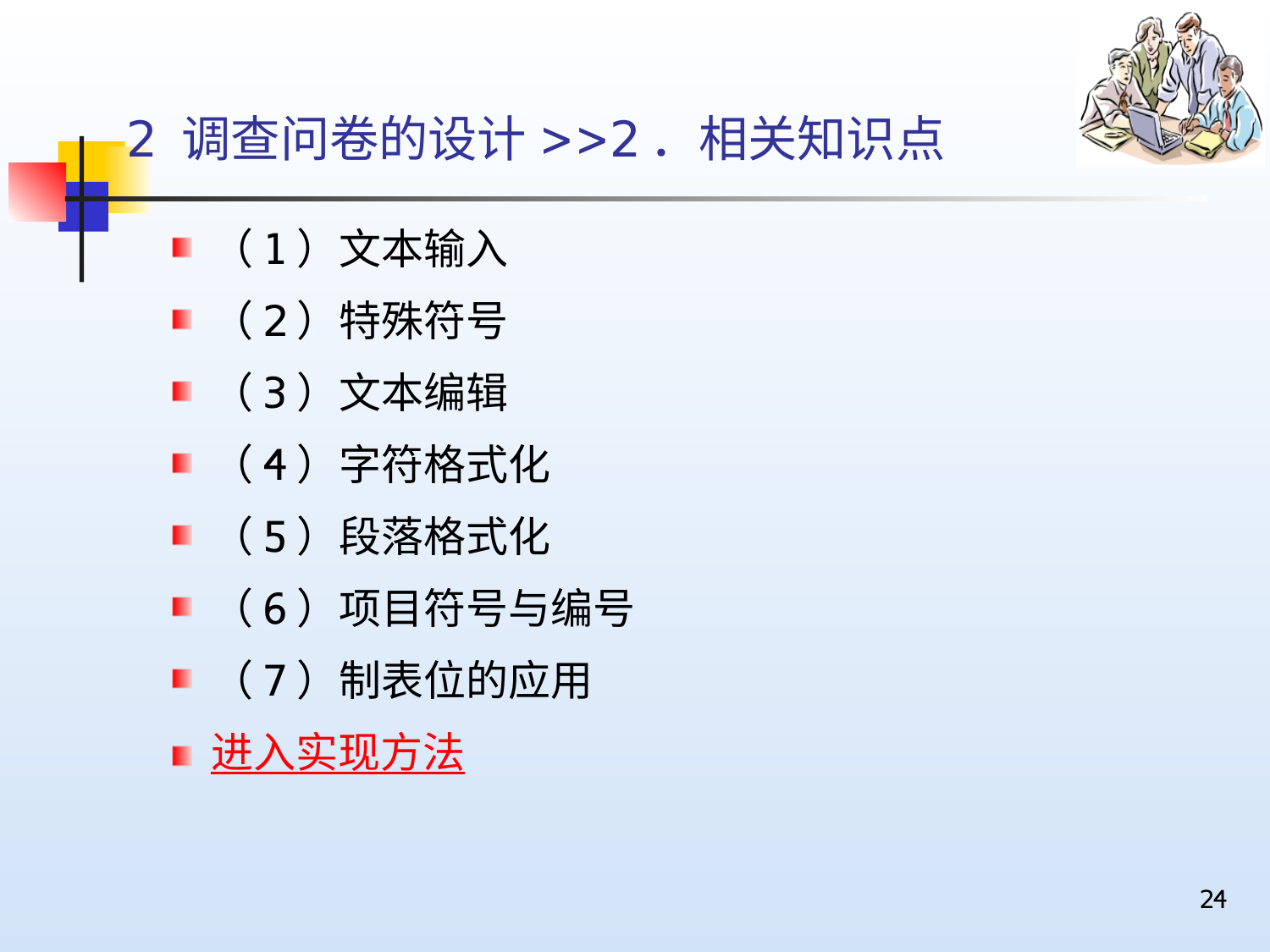

# 2 调查问卷的设计>>2．相关知识点
（1）文本输入
（2）特殊符号
（3）文本编辑
（4）字符格式化
（5）段落格式化
（6）项目符号与编号
（7）制表位的应用
进入实现方法
24